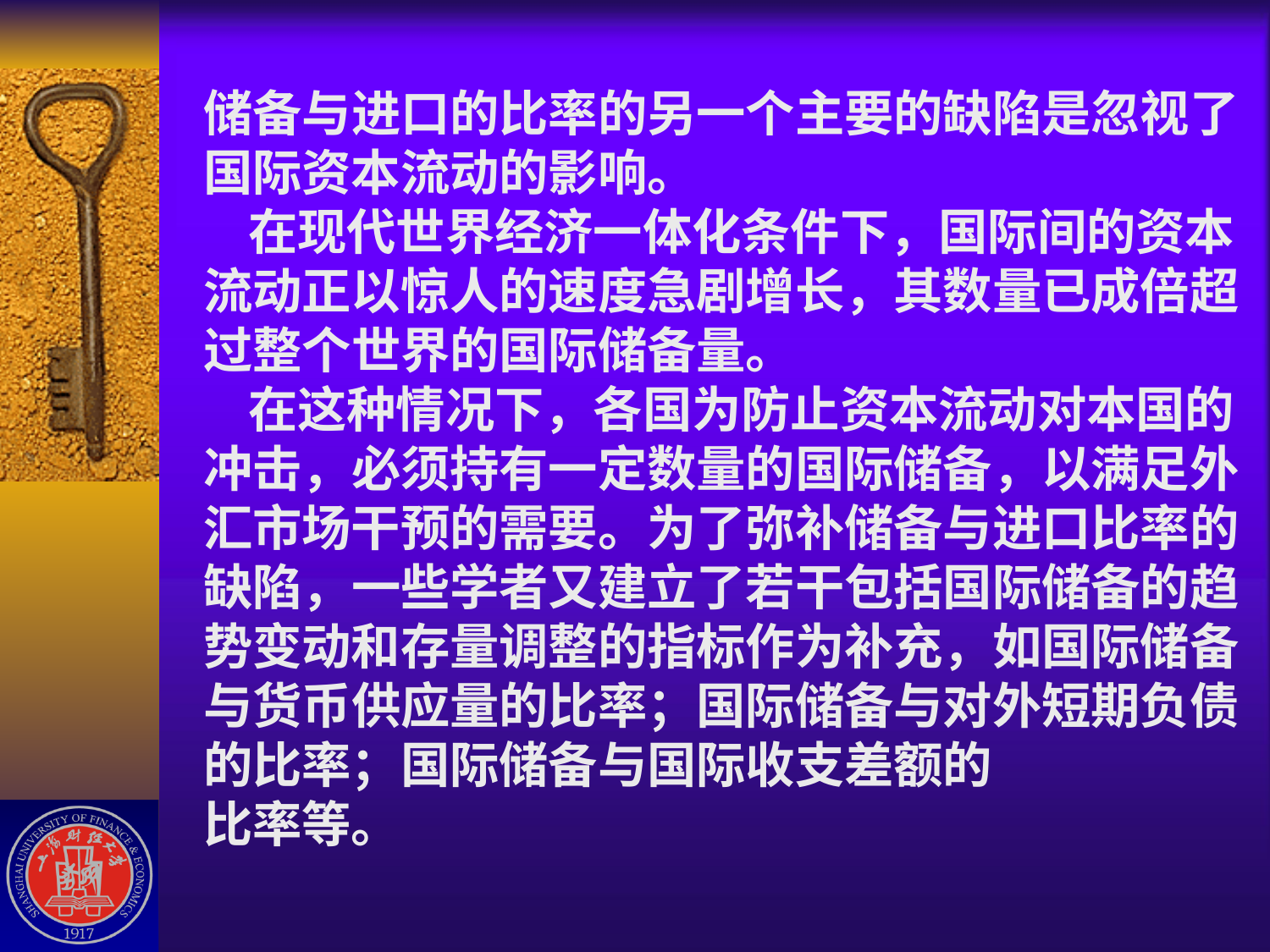

# 储备与进口的比率的另一个主要的缺陷是忽视了国际资本流动的影响。 在现代世界经济一体化条件下，国际间的资本流动正以惊人的速度急剧增长，其数量已成倍超过整个世界的国际储备量。 在这种情况下，各国为防止资本流动对本国的冲击，必须持有一定数量的国际储备，以满足外汇市场干预的需要。为了弥补储备与进口比率的缺陷，一些学者又建立了若干包括国际储备的趋势变动和存量调整的指标作为补充，如国际储备与货币供应量的比率；国际储备与对外短期负债的比率；国际储备与国际收支差额的 比率等。